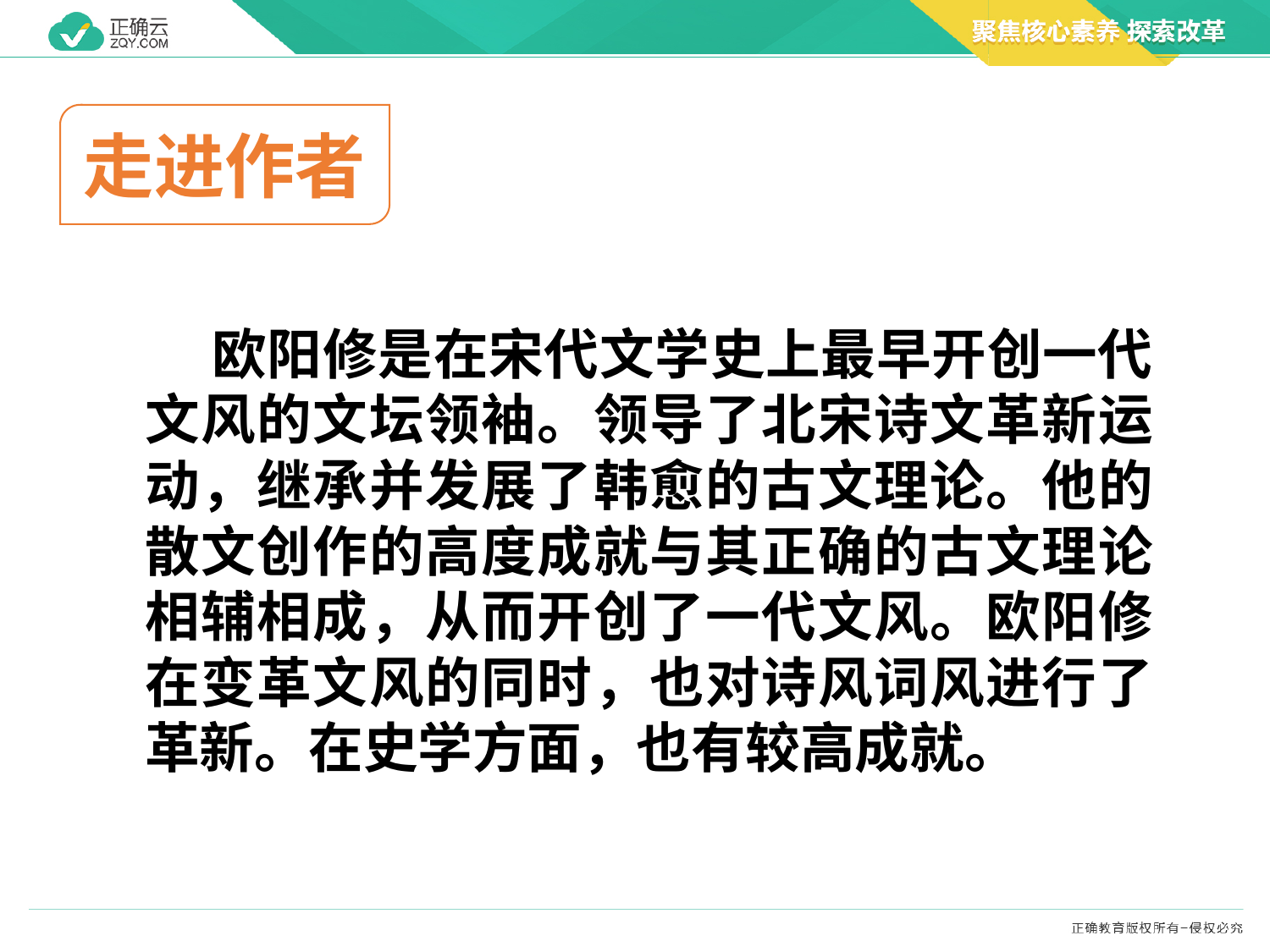

走进作者
    欧阳修是在宋代文学史上最早开创一代文风的文坛领袖。领导了北宋诗文革新运动，继承并发展了韩愈的古文理论。他的散文创作的高度成就与其正确的古文理论相辅相成，从而开创了一代文风。欧阳修在变革文风的同时，也对诗风词风进行了革新。在史学方面，也有较高成就。